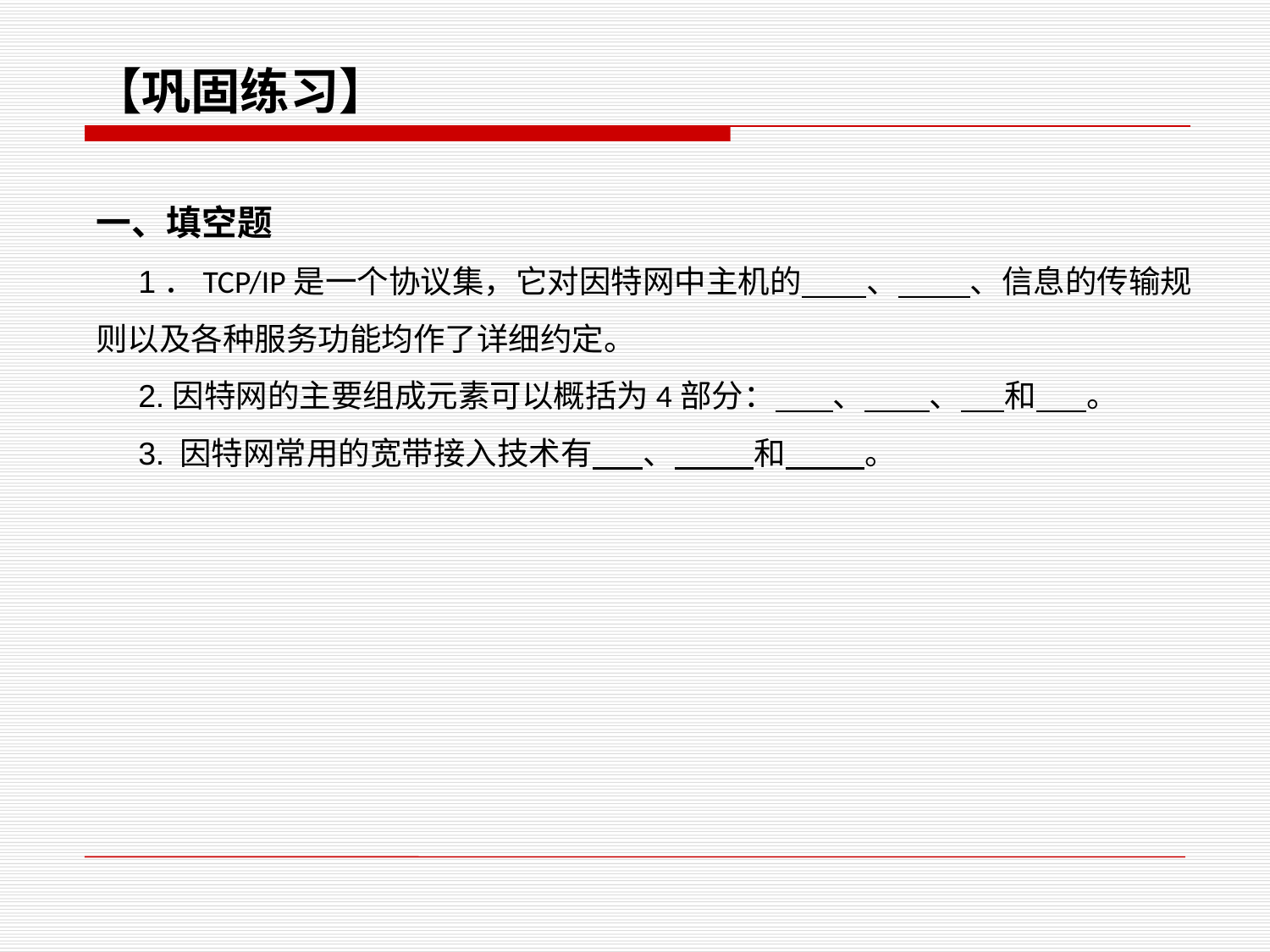

【巩固练习】

一、填空题
1．TCP/IP是一个协议集，它对因特网中主机的         、          、信息的传输规则以及各种服务功能均作了详细约定。
2.因特网的主要组成元素可以概括为4部分：        、         、      和       。
3. 因特网常用的宽带接入技术有       、           和           。
51